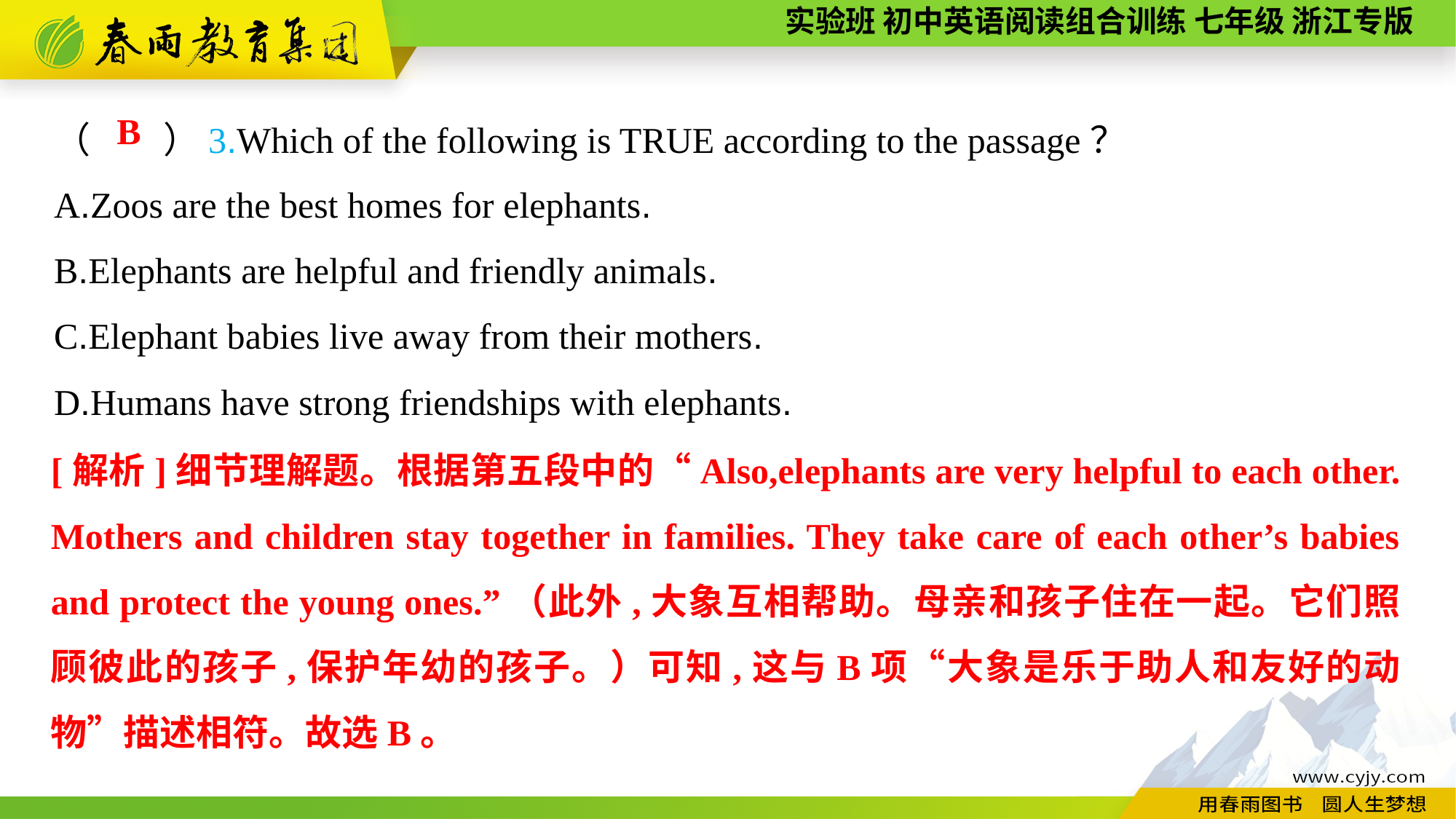

（　　）3.Which of the following is TRUE according to the passage？
A.Zoos are the best homes for elephants.
B.Elephants are helpful and friendly animals.
C.Elephant babies live away from their mothers.
D.Humans have strong friendships with elephants.
B
[解析]细节理解题。根据第五段中的“Also,elephants are very helpful to each other. Mothers and children stay together in families. They take care of each other’s babies and protect the young ones.”（此外,大象互相帮助。母亲和孩子住在一起。它们照顾彼此的孩子,保护年幼的孩子。）可知,这与B项“大象是乐于助人和友好的动物”描述相符。故选B。